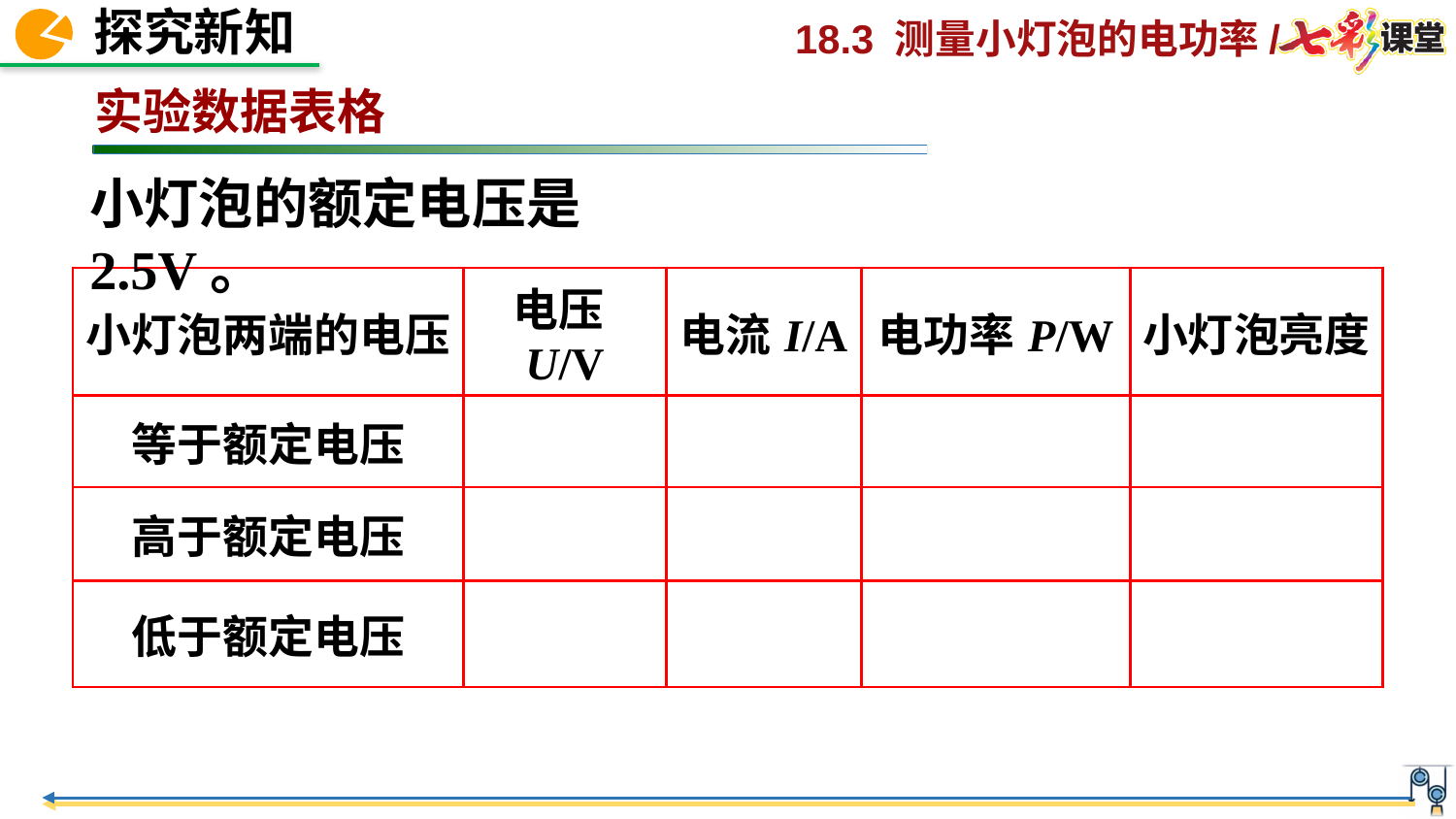

实验数据表格
小灯泡的额定电压是2.5V。
| 小灯泡两端的电压 | 电压U/V | 电流I/A | 电功率P/W | 小灯泡亮度 |
| --- | --- | --- | --- | --- |
| 等于额定电压 |  |  |  |  |
| 高于额定电压 |  |  |  |  |
| 低于额定电压 |  |  |  |  |